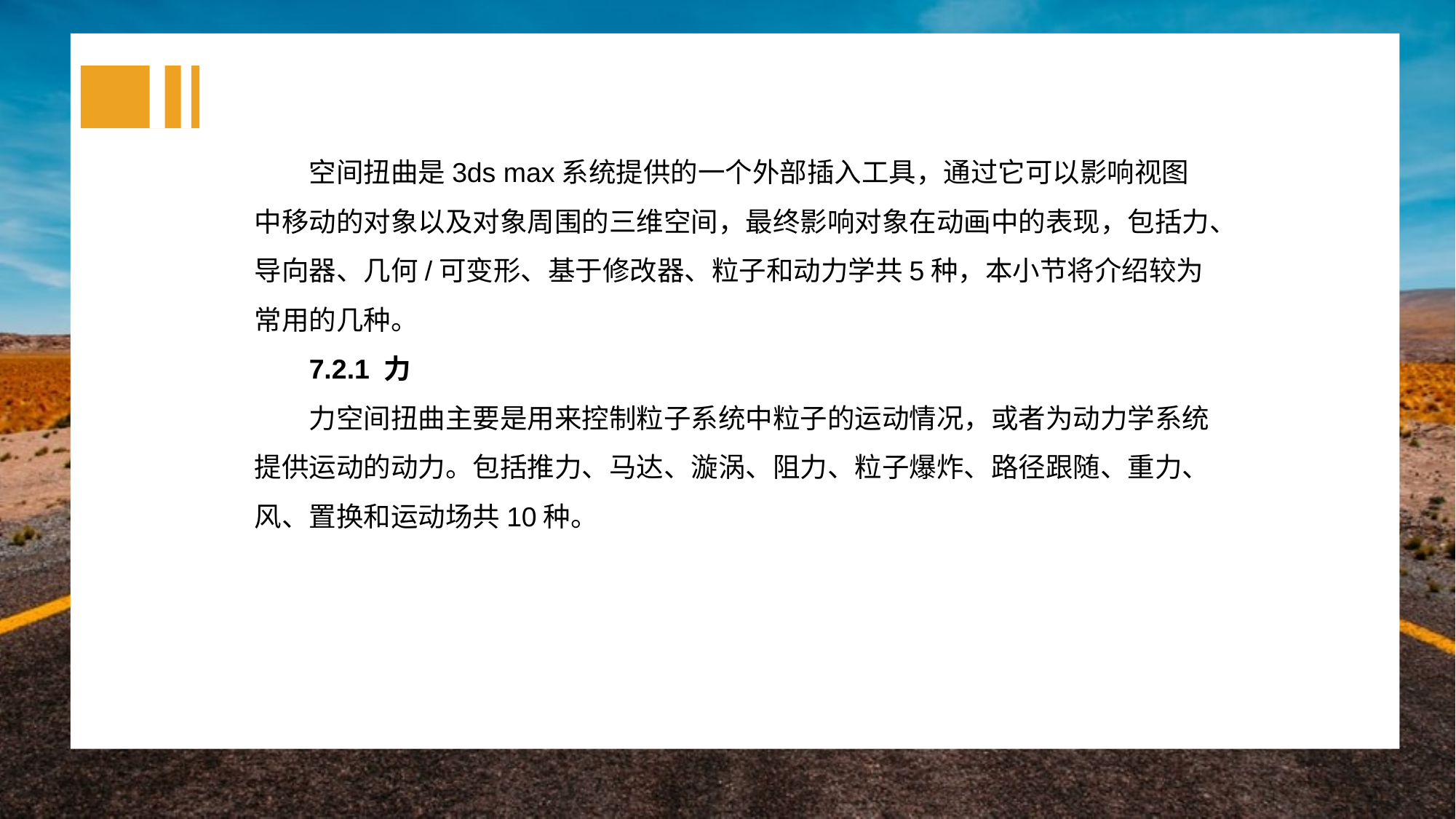

空间扭曲是3ds max系统提供的一个外部插入工具，通过它可以影响视图中移动的对象以及对象周围的三维空间，最终影响对象在动画中的表现，包括力、导向器、几何/可变形、基于修改器、粒子和动力学共5种，本小节将介绍较为常用的几种。
7.2.1 力
力空间扭曲主要是用来控制粒子系统中粒子的运动情况，或者为动力学系统提供运动的动力。包括推力、马达、漩涡、阻力、粒子爆炸、路径跟随、重力、风、置换和运动场共10种。